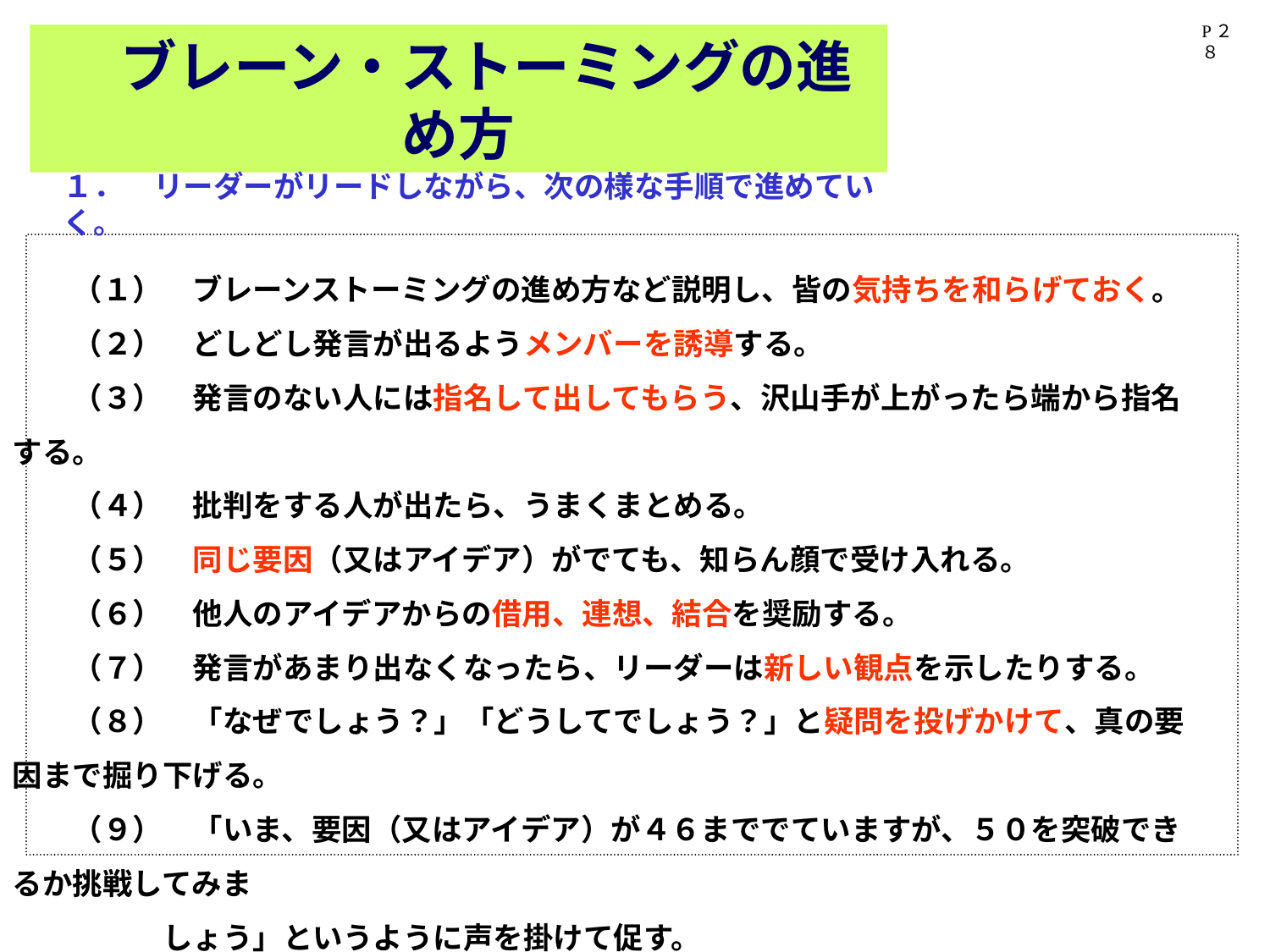

P２８
　ブレーン・ストーミングの進め方
１．　リーダーがリードしながら、次の様な手順で進めていく。

　　（１）　ブレーンストーミングの進め方など説明し、皆の気持ちを和らげておく。
　　（２）　どしどし発言が出るようメンバーを誘導する。
　　（３）　発言のない人には指名して出してもらう、沢山手が上がったら端から指名する。
　　（４）　批判をする人が出たら、うまくまとめる。
　　（５）　同じ要因（又はアイデア）がでても、知らん顔で受け入れる。
　　（６）　他人のアイデアからの借用、連想、結合を奨励する。
　　（７）　発言があまり出なくなったら、リーダーは新しい観点を示したりする。
　　（８）　「なぜでしょう？」「どうしてでしょう？」と疑問を投げかけて、真の要因まで掘り下げる。
　　（９）　「いま、要因（又はアイデア）が４６まででていますが、５０を突破できるか挑戦してみま
　　　　　しょう」というように声を掛けて促す。